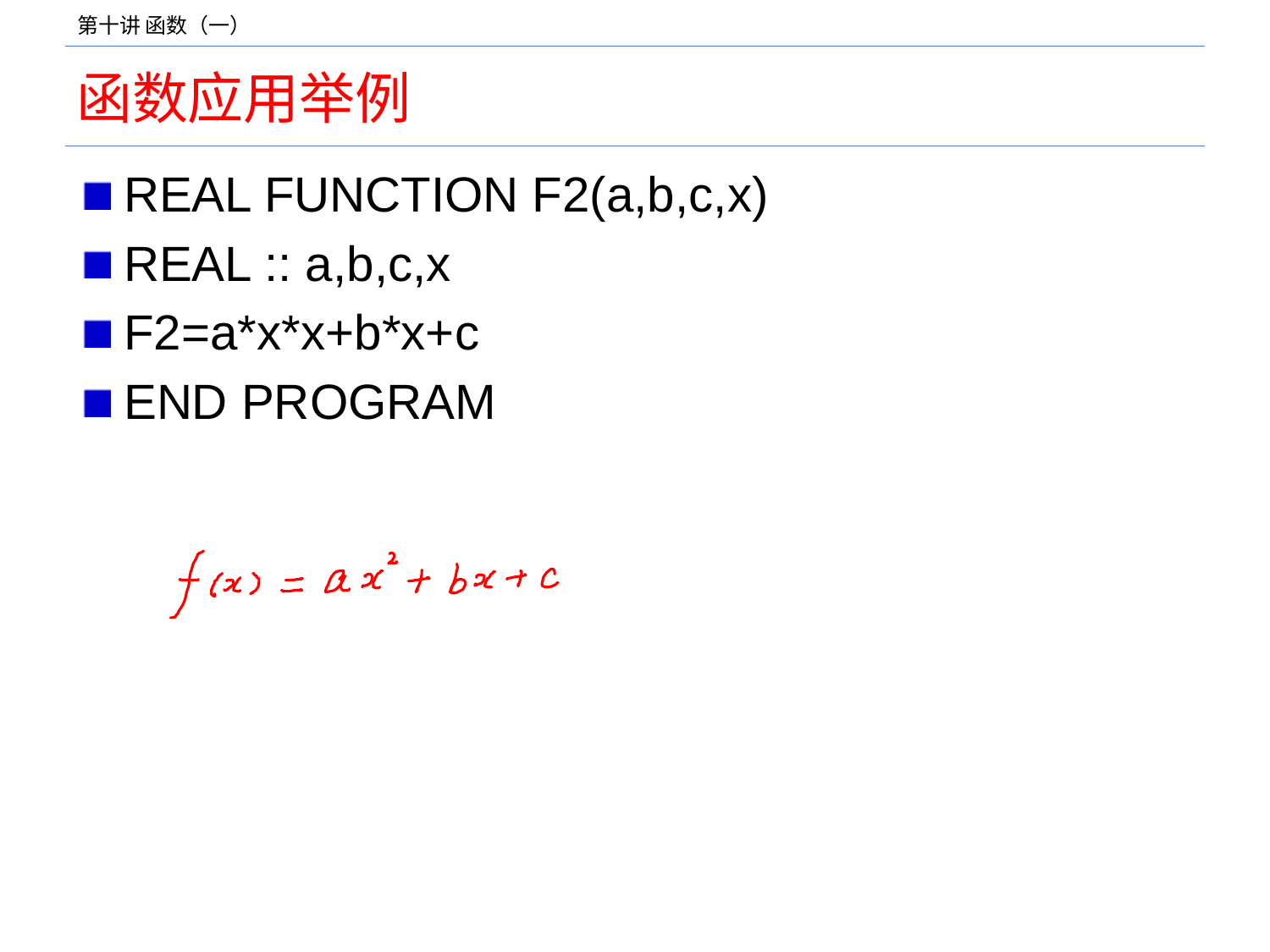

# 函数应用举例
REAL FUNCTION F2(a,b,c,x)
REAL :: a,b,c,x
F2=a*x*x+b*x+c
END PROGRAM